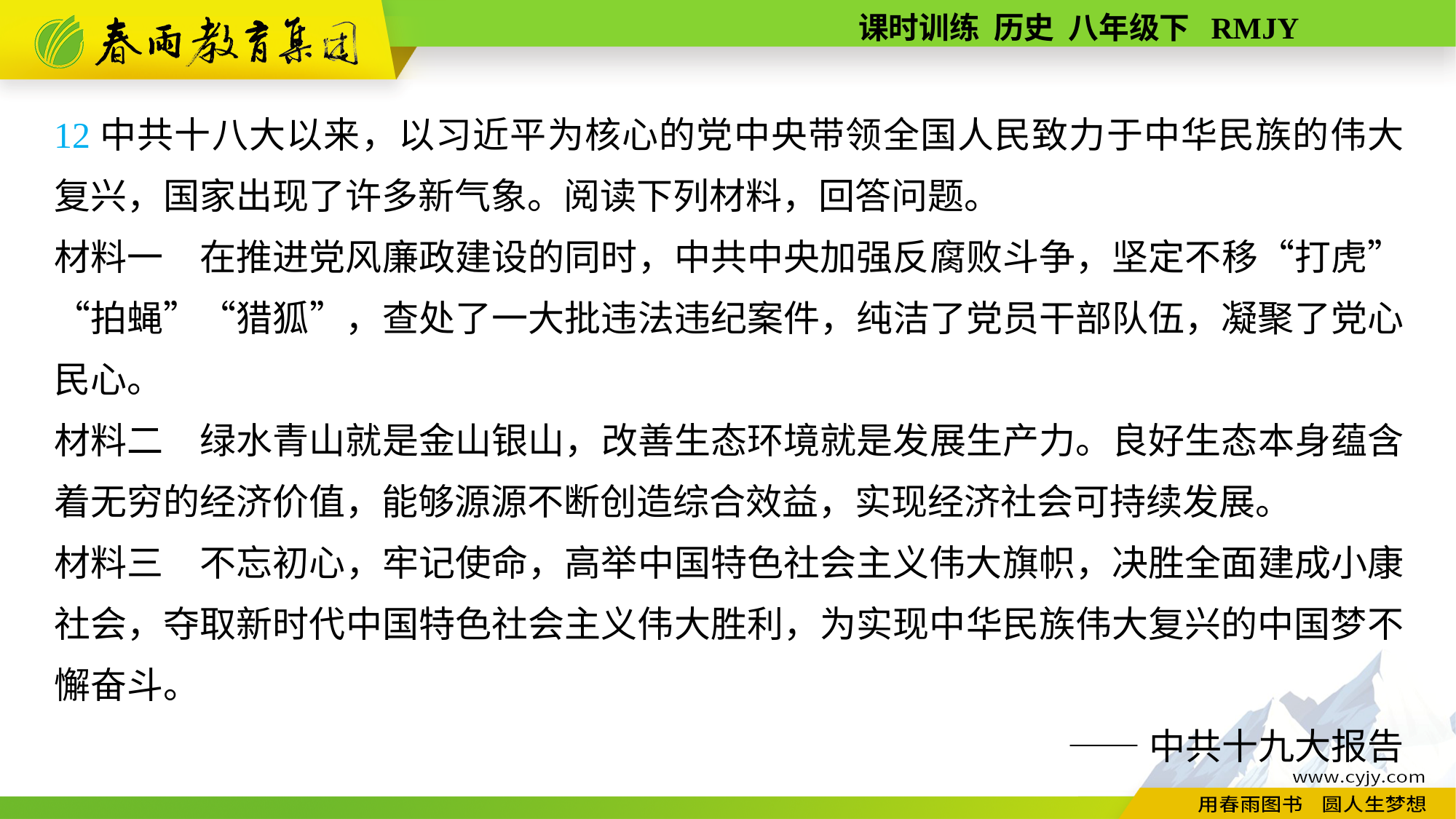

12中共十八大以来，以习近平为核心的党中央带领全国人民致力于中华民族的伟大复兴，国家出现了许多新气象。阅读下列材料，回答问题。
材料一　在推进党风廉政建设的同时，中共中央加强反腐败斗争，坚定不移“打虎”“拍蝇”“猎狐”，查处了一大批违法违纪案件，纯洁了党员干部队伍，凝聚了党心民心。
材料二　绿水青山就是金山银山，改善生态环境就是发展生产力。良好生态本身蕴含着无穷的经济价值，能够源源不断创造综合效益，实现经济社会可持续发展。
材料三　不忘初心，牢记使命，高举中国特色社会主义伟大旗帜，决胜全面建成小康社会，夺取新时代中国特色社会主义伟大胜利，为实现中华民族伟大复兴的中国梦不懈奋斗。
——中共十九大报告